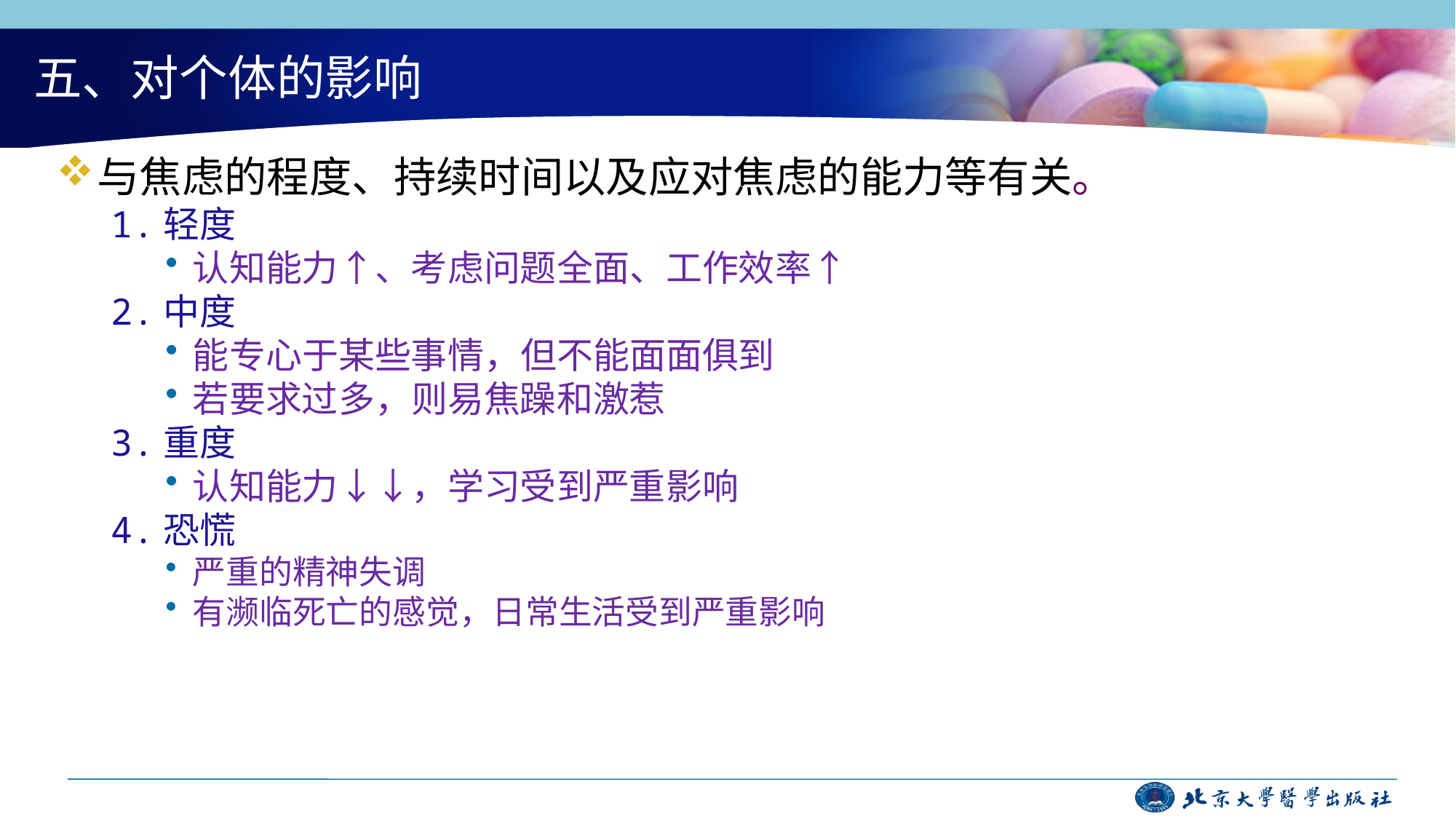

# 五、对个体的影响
与焦虑的程度、持续时间以及应对焦虑的能力等有关。
1.轻度
认知能力↑、考虑问题全面、工作效率↑
2.中度
能专心于某些事情，但不能面面俱到
若要求过多，则易焦躁和激惹
3.重度
认知能力↓↓，学习受到严重影响
4.恐慌
严重的精神失调
有濒临死亡的感觉，日常生活受到严重影响